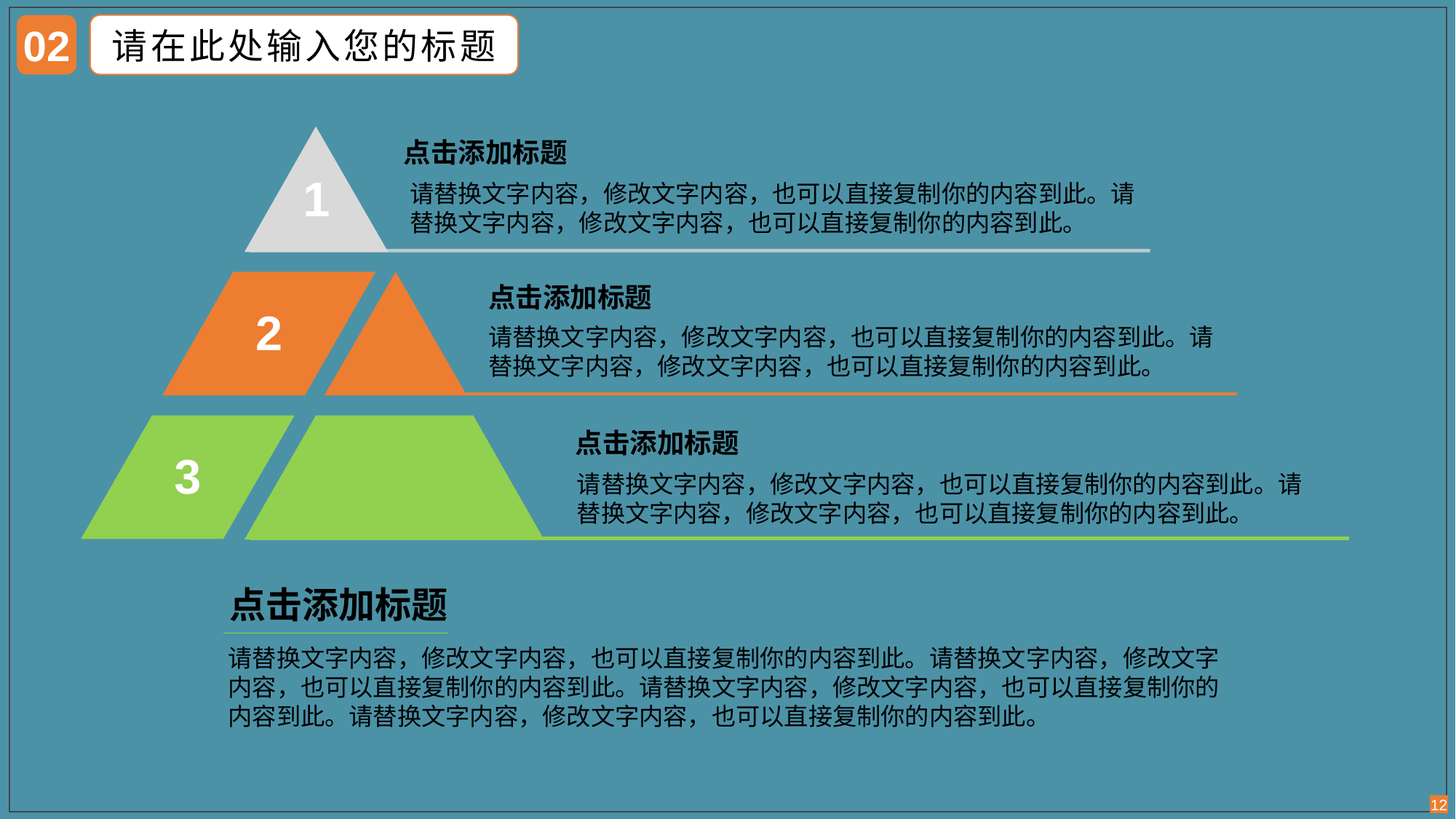

02
请在此处输入您的标题
1
点击添加标题
请替换文字内容，修改文字内容，也可以直接复制你的内容到此。请替换文字内容，修改文字内容，也可以直接复制你的内容到此。
2

点击添加标题
请替换文字内容，修改文字内容，也可以直接复制你的内容到此。请替换文字内容，修改文字内容，也可以直接复制你的内容到此。
3

点击添加标题
请替换文字内容，修改文字内容，也可以直接复制你的内容到此。请替换文字内容，修改文字内容，也可以直接复制你的内容到此。
点击添加标题
请替换文字内容，修改文字内容，也可以直接复制你的内容到此。请替换文字内容，修改文字内容，也可以直接复制你的内容到此。请替换文字内容，修改文字内容，也可以直接复制你的内容到此。请替换文字内容，修改文字内容，也可以直接复制你的内容到此。
12